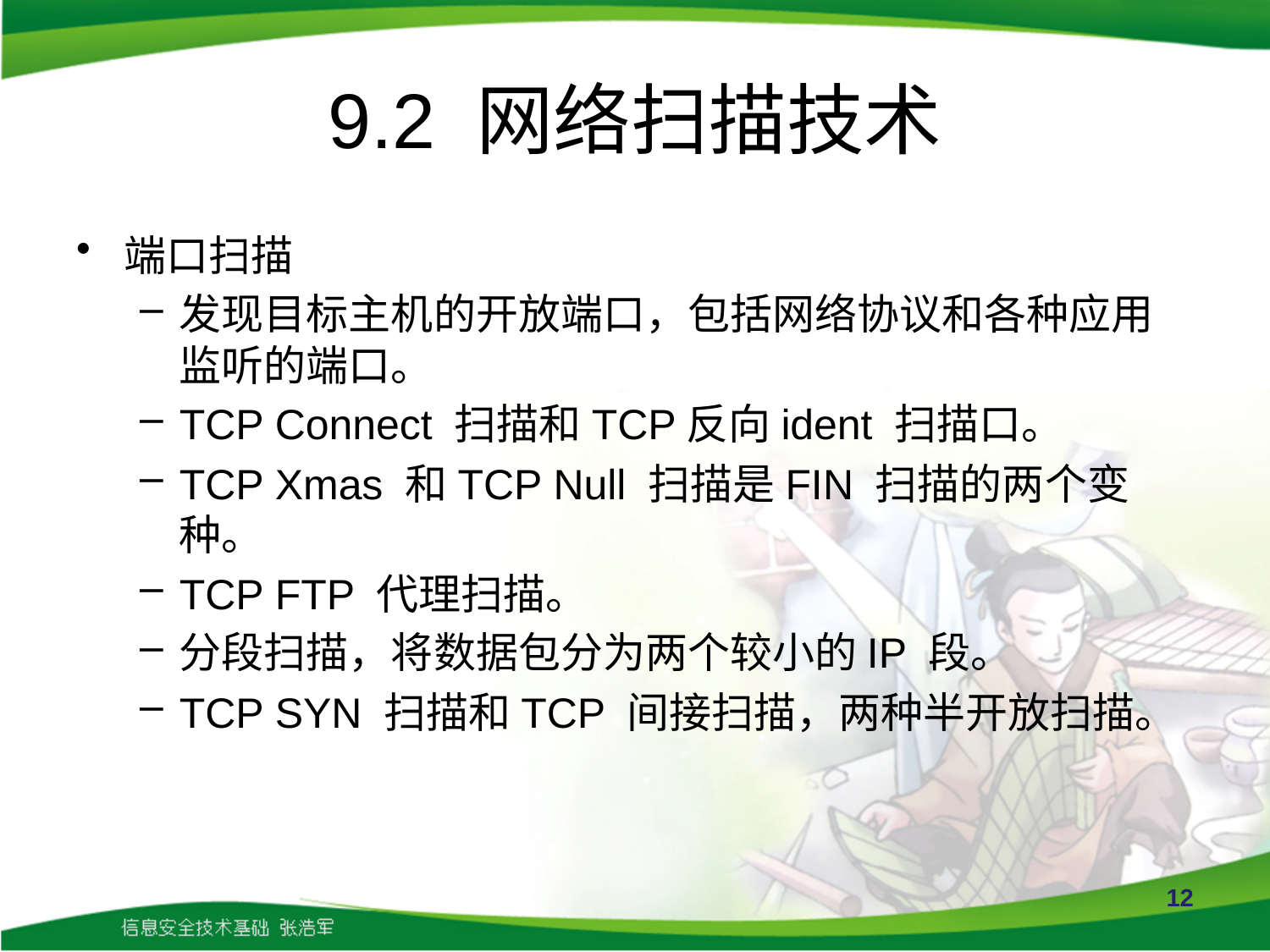

# 9.2 网络扫描技术
端口扫描
发现目标主机的开放端口，包括网络协议和各种应用监听的端口。
TCP Connect 扫描和TCP反向ident 扫描口。
TCP Xmas 和TCP Null 扫描是FIN 扫描的两个变种。
TCP FTP 代理扫描。
分段扫描，将数据包分为两个较小的IP 段。
TCP SYN 扫描和TCP 间接扫描，两种半开放扫描。
12